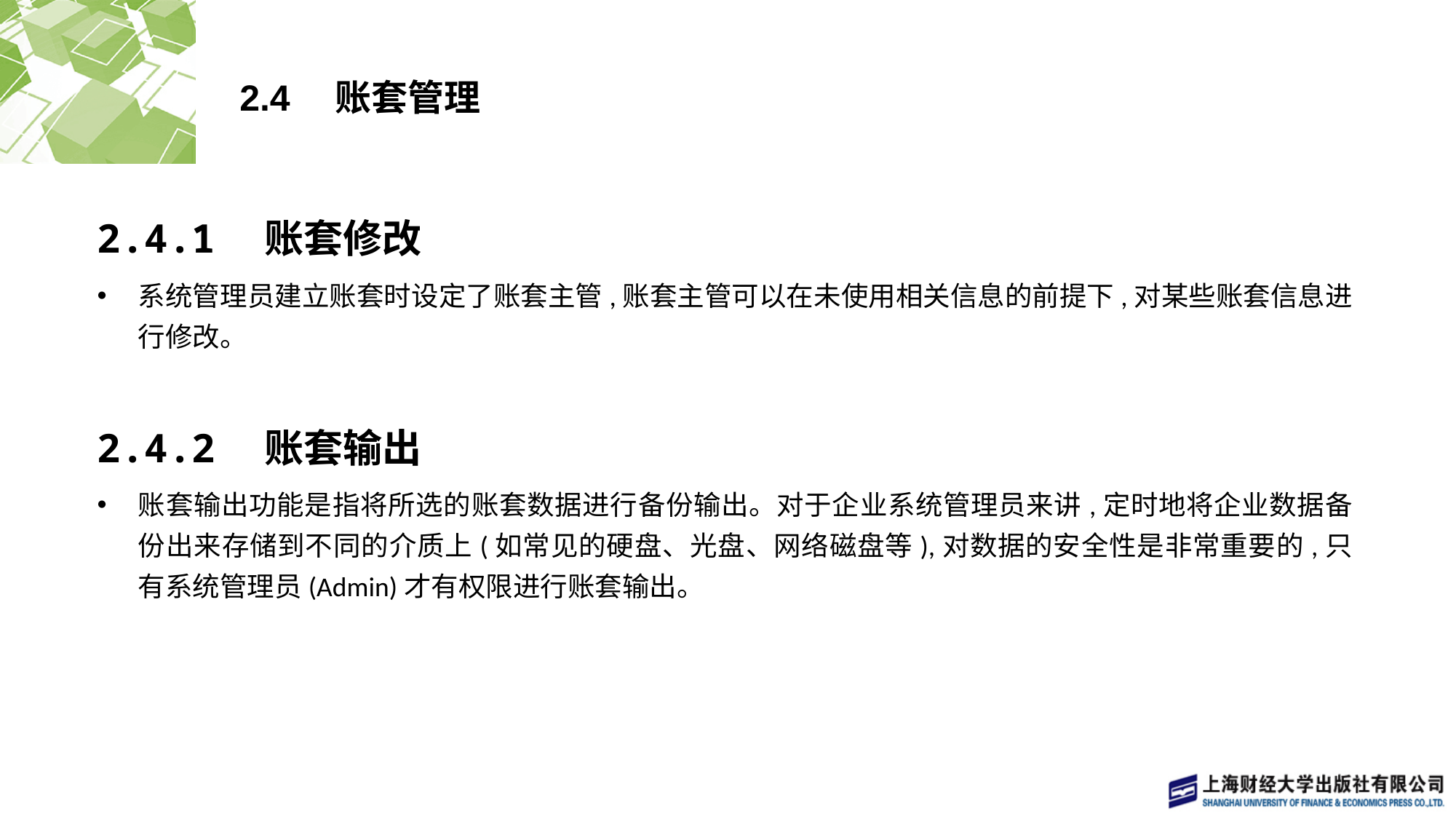

# 2.4　账套管理
2.4.1　账套修改
系统管理员建立账套时设定了账套主管,账套主管可以在未使用相关信息的前提下,对某些账套信息进行修改。

2.4.2　账套输出
账套输出功能是指将所选的账套数据进行备份输出。对于企业系统管理员来讲,定时地将企业数据备份出来存储到不同的介质上(如常见的硬盘、光盘、网络磁盘等),对数据的安全性是非常重要的,只有系统管理员(Admin)才有权限进行账套输出。